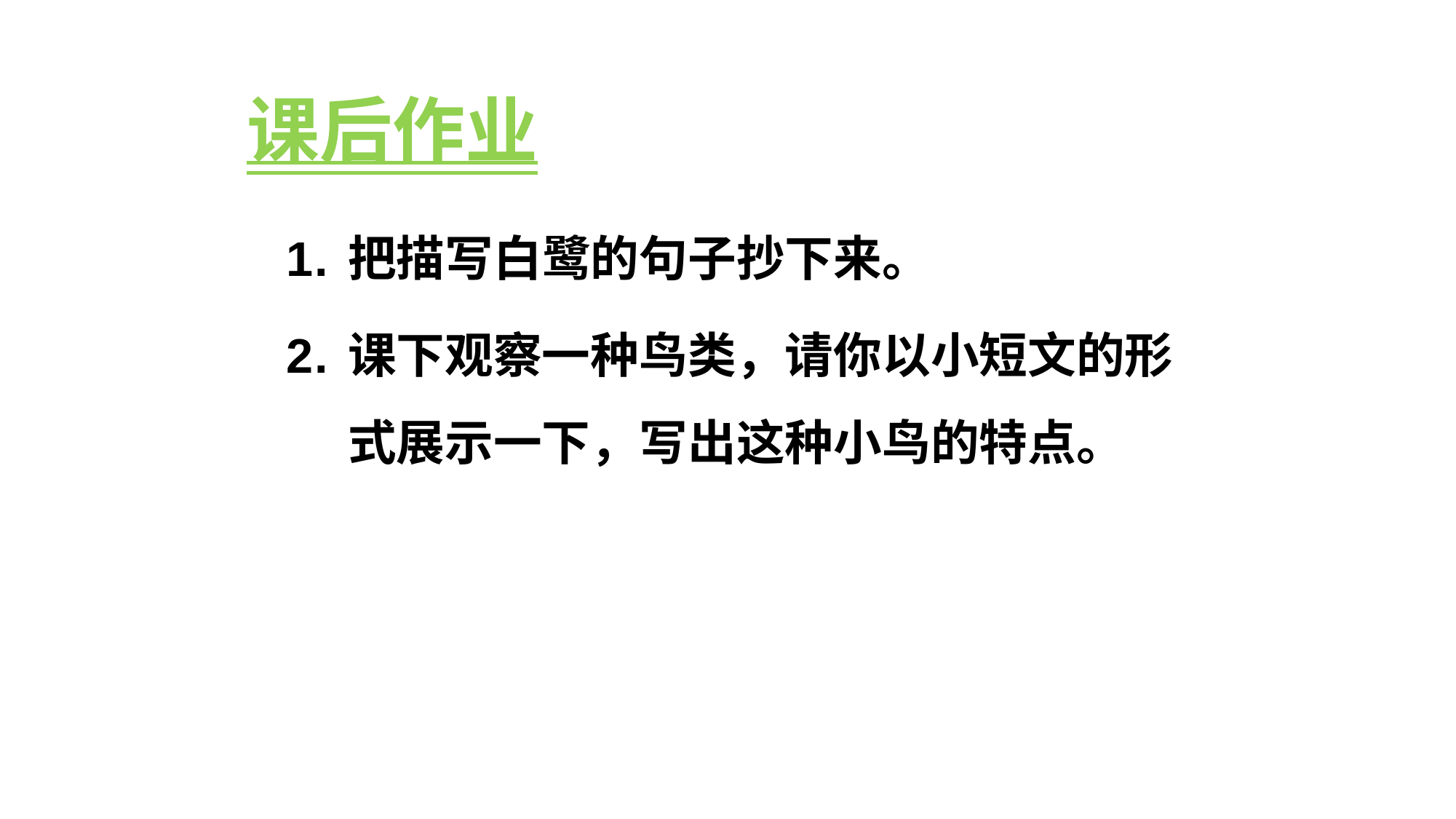

课后作业
把描写白鹭的句子抄下来。
课下观察一种鸟类，请你以小短文的形式展示一下，写出这种小鸟的特点。